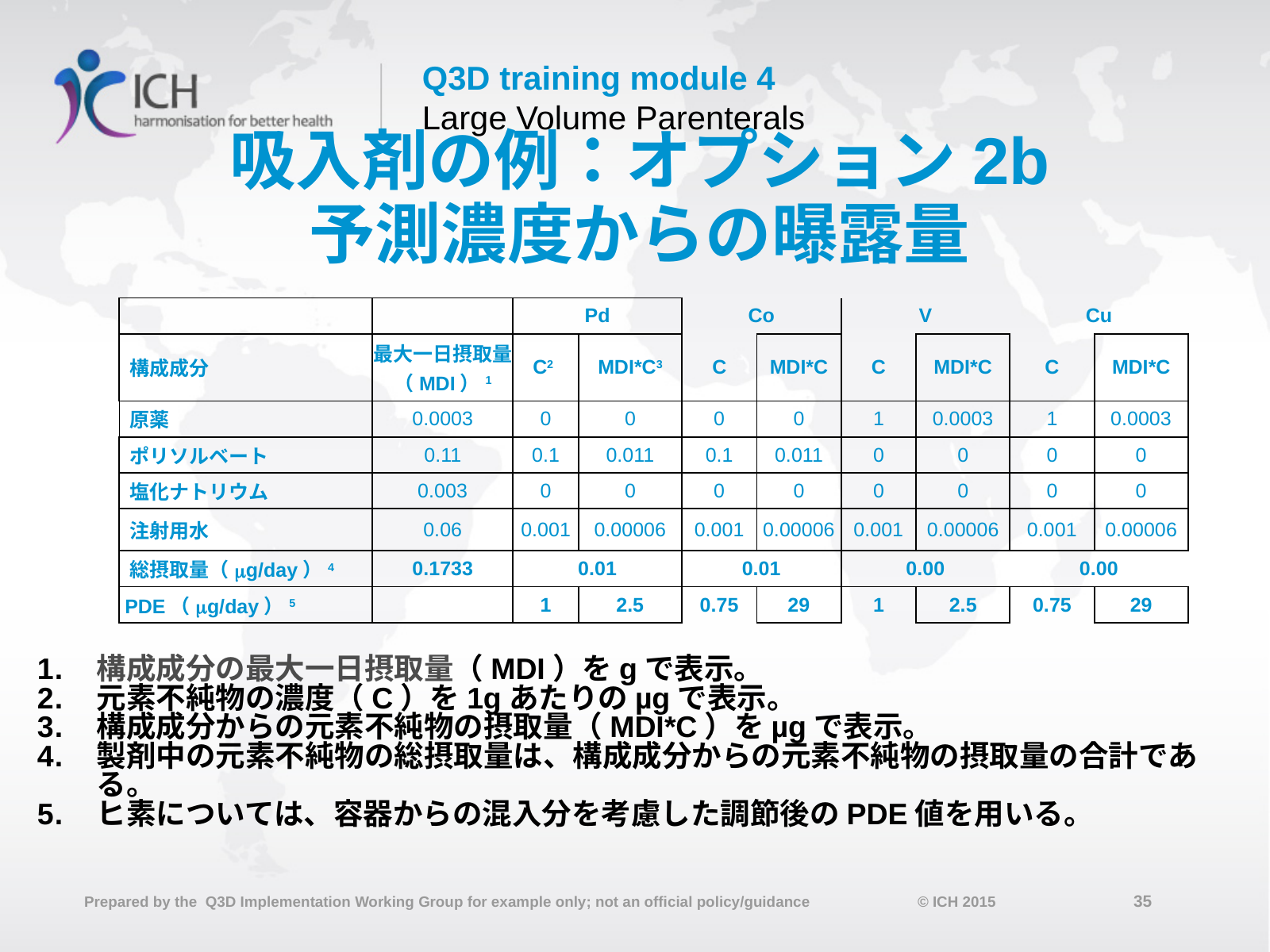

# 吸入剤の例：オプション2b 予測濃度からの曝露量
|  |  | Pd |  | Co |  | V |  | Cu |  |
| --- | --- | --- | --- | --- | --- | --- | --- | --- | --- |
| 構成成分 | 最大一日摂取量（MDI）1 | C2 | MDI\*C3 | C | MDI\*C | C | MDI\*C | C | MDI\*C |
| 原薬 | 0.0003 | 0 | 0 | 0 | 0 | 1 | 0.0003 | 1 | 0.0003 |
| ポリソルベート | 0.11 | 0.1 | 0.011 | 0.1 | 0.011 | 0 | 0 | 0 | 0 |
| 塩化ナトリウム | 0.003 | 0 | 0 | 0 | 0 | 0 | 0 | 0 | 0 |
| 注射用水 | 0.06 | 0.001 | 0.00006 | 0.001 | 0.00006 | 0.001 | 0.00006 | 0.001 | 0.00006 |
| 総摂取量（μg/day）4 | 0.1733 | 0.01 |  | 0.01 |  | 0.00 |  | 0.00 |  |
| PDE（μg/day）5 |  | 1 | 2.5 | 0.75 | 29 | 1 | 2.5 | 0.75 | 29 |
構成成分の最大一日摂取量（MDI）をgで表示。
元素不純物の濃度（C）を1gあたりのµgで表示。
構成成分からの元素不純物の摂取量（MDI*C）をµgで表示。
製剤中の元素不純物の総摂取量は、構成成分からの元素不純物の摂取量の合計である。
ヒ素については、容器からの混入分を考慮した調節後のPDE値を用いる。